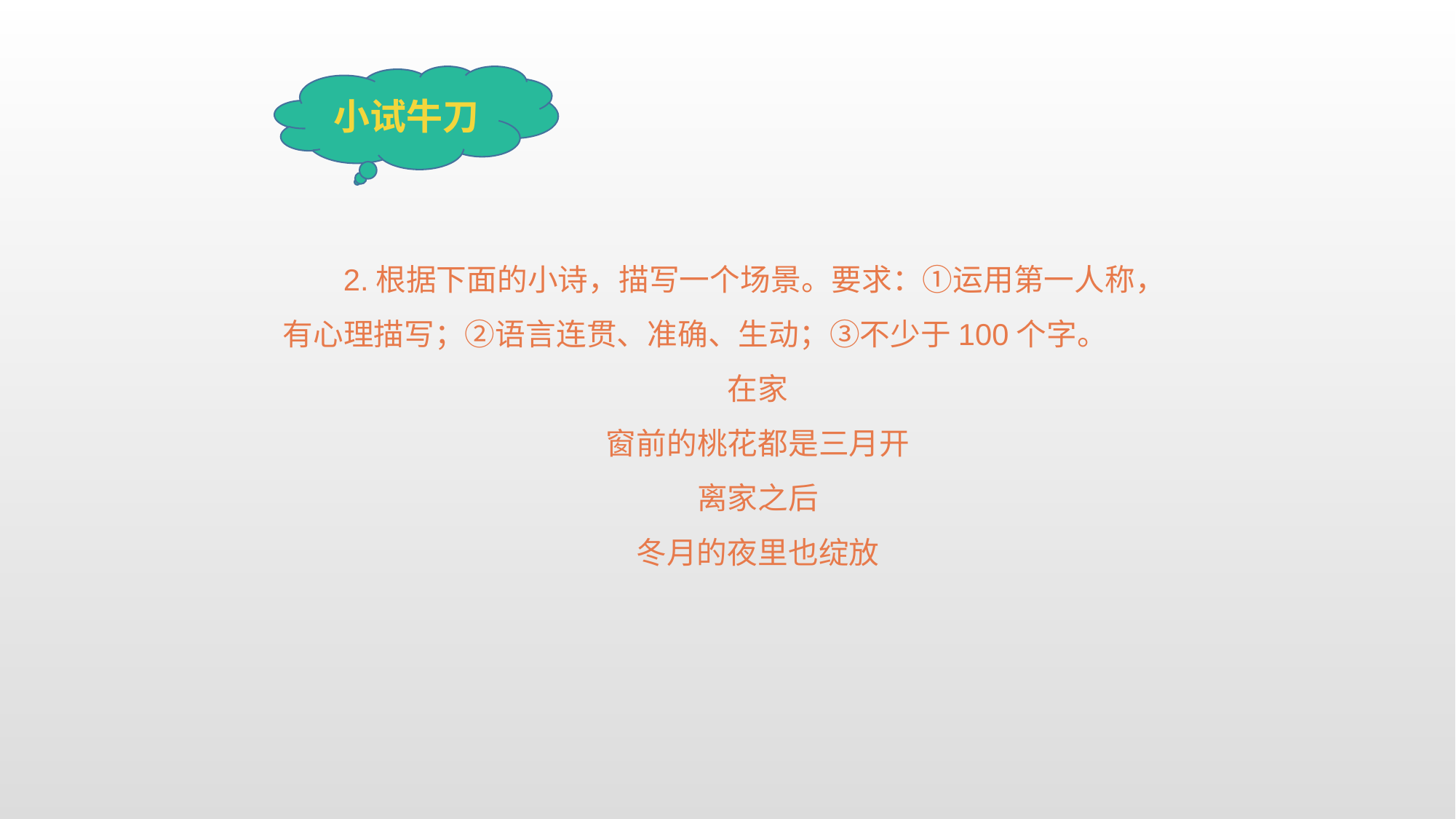

小试牛刀
2.根据下面的小诗，描写一个场景。要求：①运用第一人称，有心理描写；②语言连贯、准确、生动；③不少于100个字。
在家
窗前的桃花都是三月开
离家之后
冬月的夜里也绽放